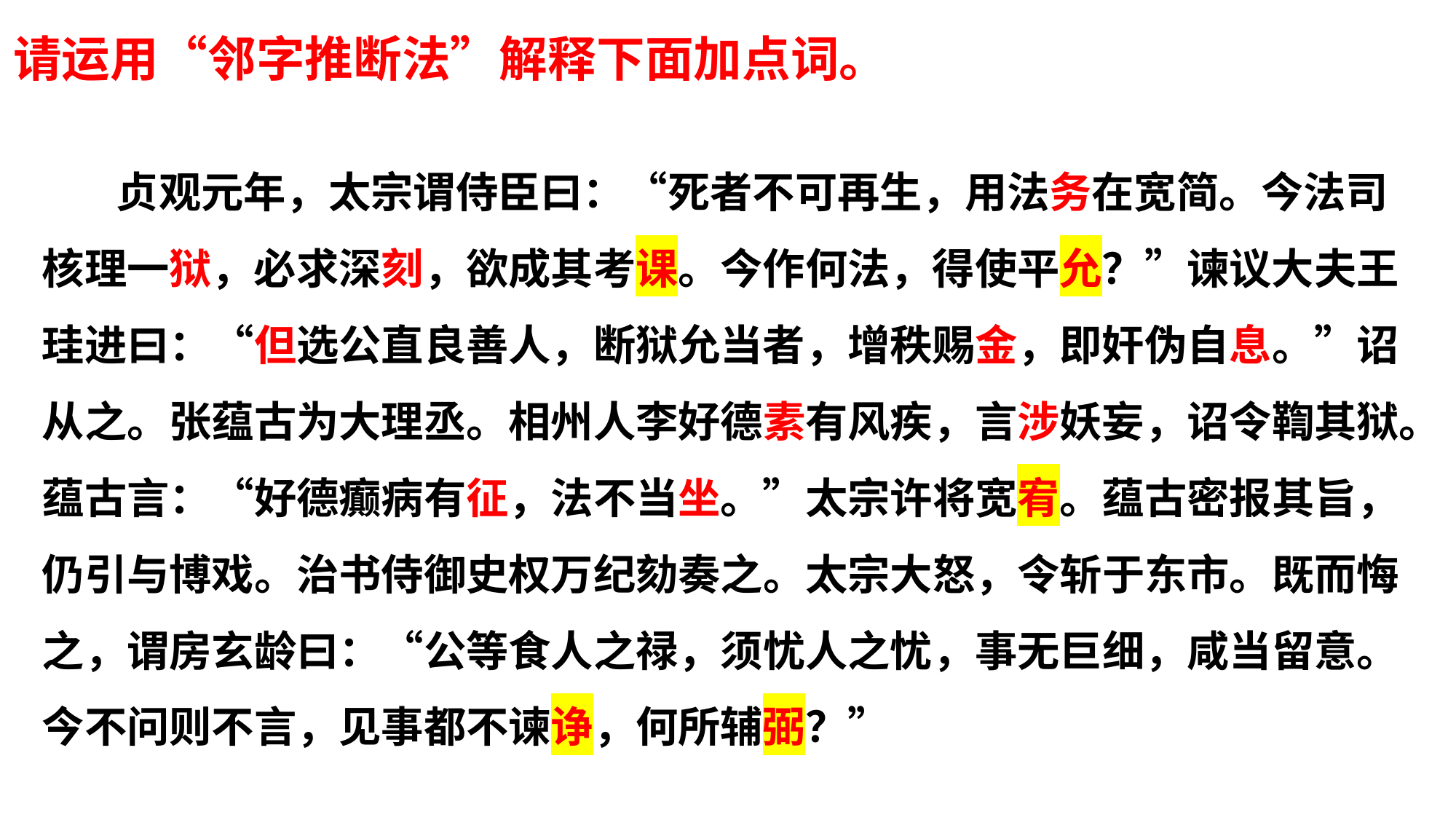

# 请运用“邻字推断法”解释下面加点词。
贞观元年，太宗谓侍臣曰：“死者不可再生，用法务在宽简。今法司核理一狱，必求深刻，欲成其考课。今作何法，得使平允？”谏议大夫王珪进曰：“但选公直良善人，断狱允当者，增秩赐金，即奸伪自息。”诏从之。张蕴古为大理丞。相州人李好德素有风疾，言涉妖妄，诏令鞫其狱。蕴古言：“好德癫病有征，法不当坐。”太宗许将宽宥。蕴古密报其旨，仍引与博戏。治书侍御史权万纪劾奏之。太宗大怒，令斩于东市。既而悔之，谓房玄龄曰：“公等食人之禄，须忧人之忧，事无巨细，咸当留意。今不问则不言，见事都不谏诤，何所辅弼？”